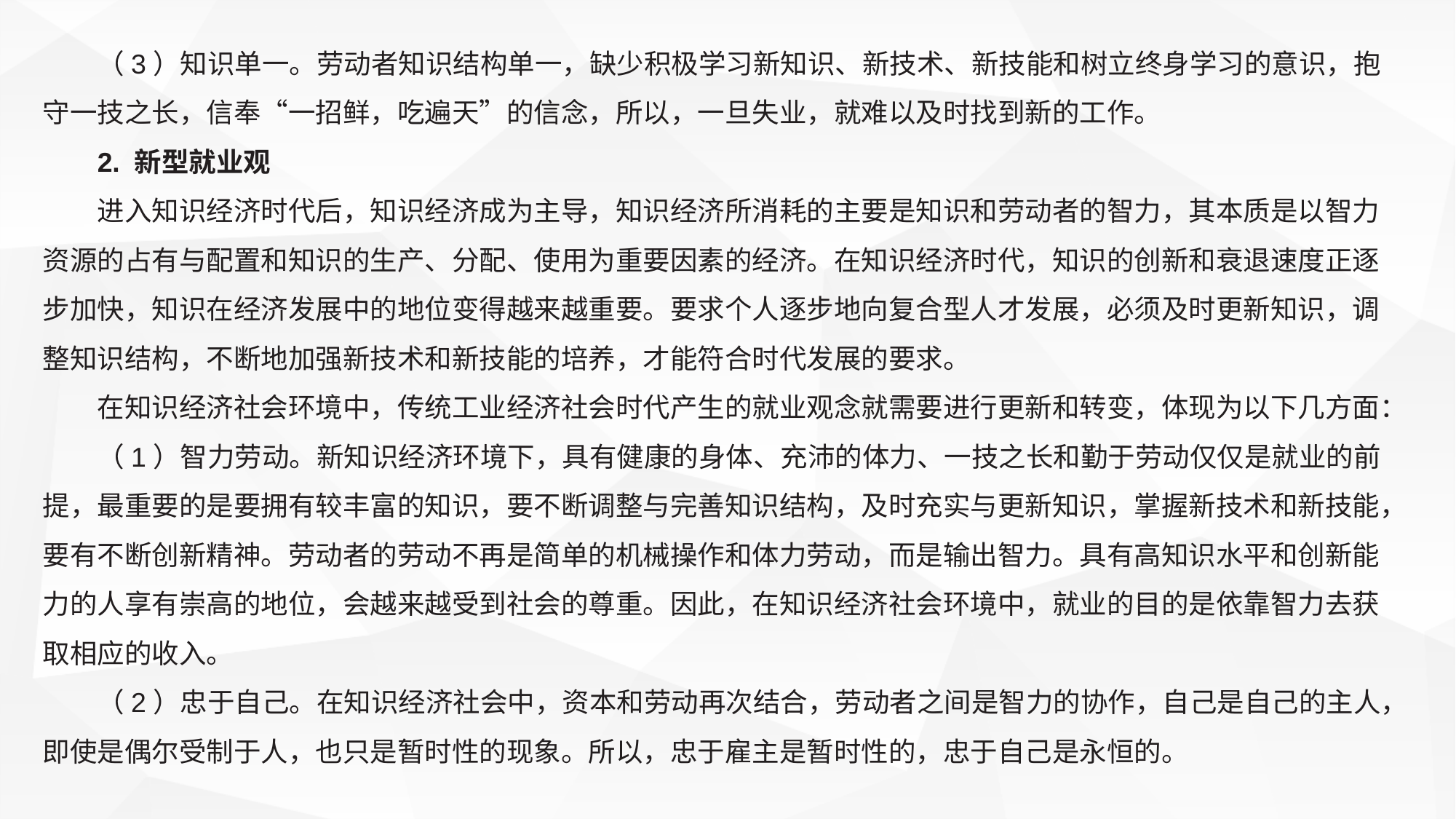

（3）知识单一。劳动者知识结构单一，缺少积极学习新知识、新技术、新技能和树立终身学习的意识，抱守一技之长，信奉“一招鲜，吃遍天”的信念，所以，一旦失业，就难以及时找到新的工作。
2. 新型就业观
进入知识经济时代后，知识经济成为主导，知识经济所消耗的主要是知识和劳动者的智力，其本质是以智力资源的占有与配置和知识的生产、分配、使用为重要因素的经济。在知识经济时代，知识的创新和衰退速度正逐步加快，知识在经济发展中的地位变得越来越重要。要求个人逐步地向复合型人才发展，必须及时更新知识，调整知识结构，不断地加强新技术和新技能的培养，才能符合时代发展的要求。
在知识经济社会环境中，传统工业经济社会时代产生的就业观念就需要进行更新和转变，体现为以下几方面：
（1）智力劳动。新知识经济环境下，具有健康的身体、充沛的体力、一技之长和勤于劳动仅仅是就业的前提，最重要的是要拥有较丰富的知识，要不断调整与完善知识结构，及时充实与更新知识，掌握新技术和新技能，要有不断创新精神。劳动者的劳动不再是简单的机械操作和体力劳动，而是输出智力。具有高知识水平和创新能力的人享有崇高的地位，会越来越受到社会的尊重。因此，在知识经济社会环境中，就业的目的是依靠智力去获取相应的收入。
（2）忠于自己。在知识经济社会中，资本和劳动再次结合，劳动者之间是智力的协作，自己是自己的主人，即使是偶尔受制于人，也只是暂时性的现象。所以，忠于雇主是暂时性的，忠于自己是永恒的。